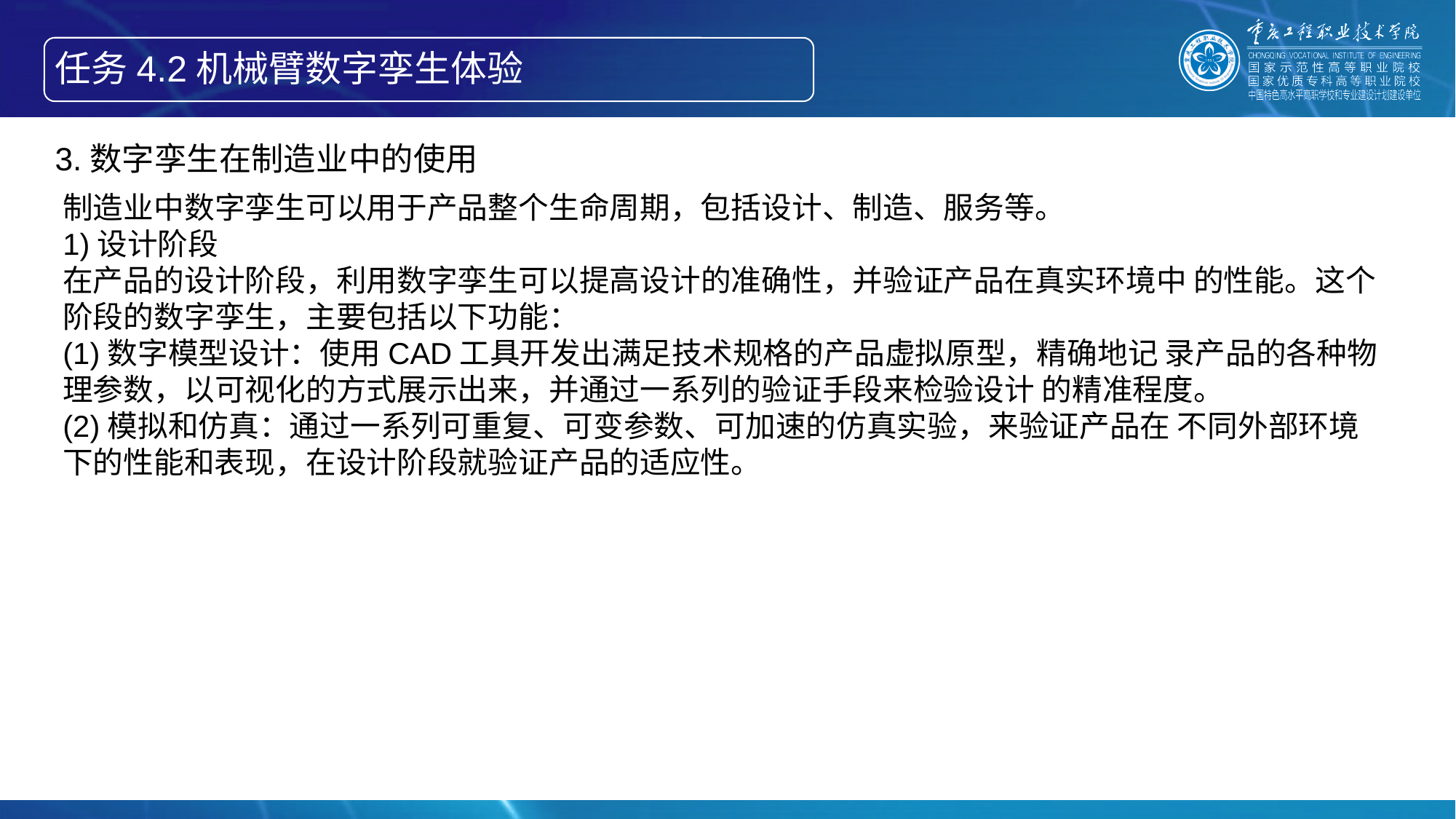

任务4.2机械臂数字孪生体验

智能产线绘制信息物理系统的构成
3.数字孪生在制造业中的使用
制造业中数字孪生可以用于产品整个生命周期，包括设计、制造、服务等。
1)设计阶段
在产品的设计阶段，利用数字孪生可以提高设计的准确性，并验证产品在真实环境中 的性能。这个阶段的数字孪生，主要包括以下功能：
(1)数字模型设计：使用CAD工具开发出满足技术规格的产品虚拟原型，精确地记 录产品的各种物理参数，以可视化的方式展示出来，并通过一系列的验证手段来检验设计 的精准程度。
(2)模拟和仿真：通过一系列可重复、可变参数、可加速的仿真实验，来验证产品在 不同外部环境下的性能和表现，在设计阶段就验证产品的适应性。